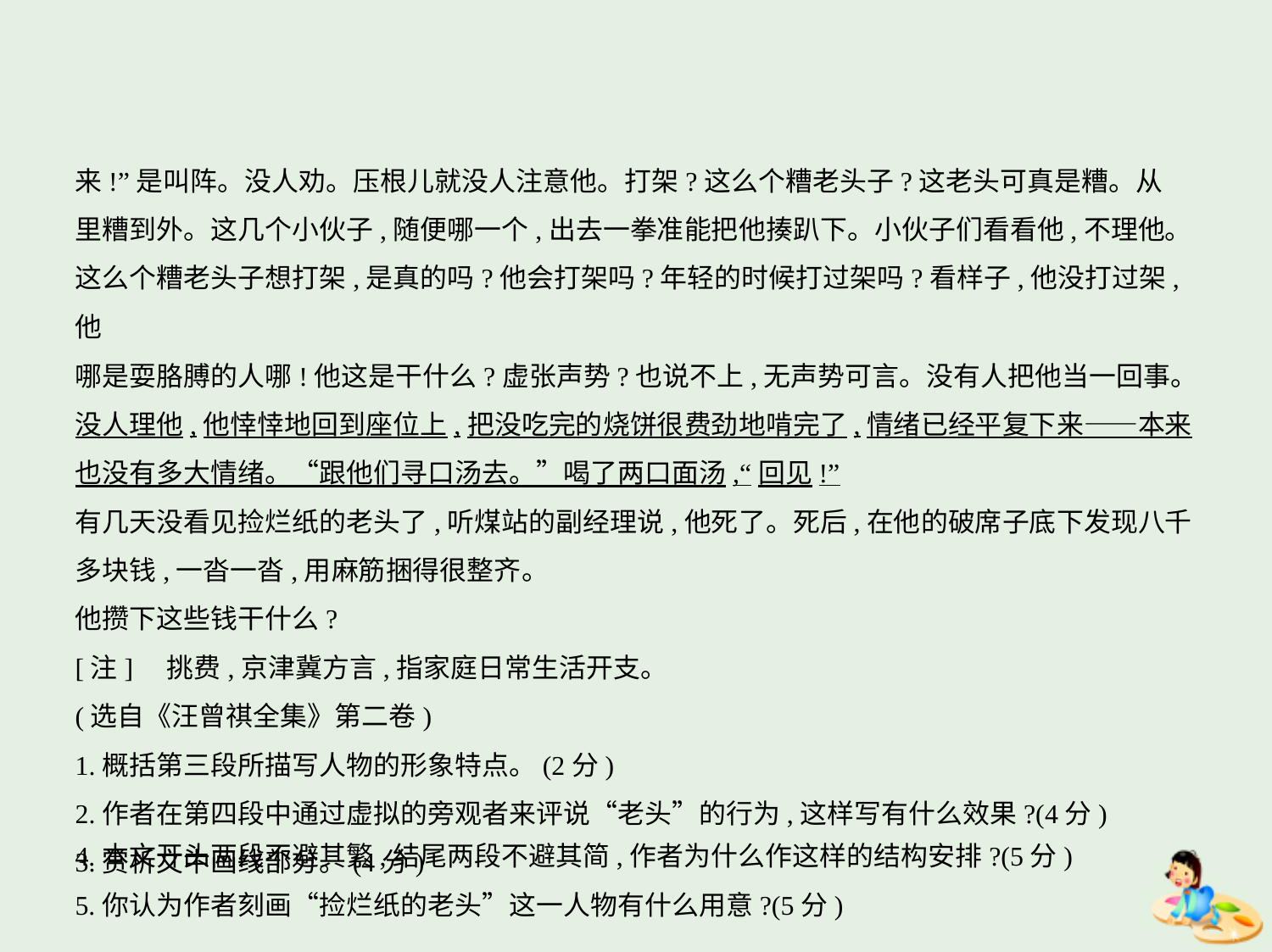

来!”是叫阵。没人劝。压根儿就没人注意他。打架?这么个糟老头子?这老头可真是糟。从
里糟到外。这几个小伙子,随便哪一个,出去一拳准能把他揍趴下。小伙子们看看他,不理他。
这么个糟老头子想打架,是真的吗?他会打架吗?年轻的时候打过架吗?看样子,他没打过架,他
哪是耍胳膊的人哪!他这是干什么?虚张声势?也说不上,无声势可言。没有人把他当一回事。
没人理他,他悻悻地回到座位上,把没吃完的烧饼很费劲地啃完了,情绪已经平复下来——本来
也没有多大情绪。“跟他们寻口汤去。”喝了两口面汤,“回见!”
有几天没看见捡烂纸的老头了,听煤站的副经理说,他死了。死后,在他的破席子底下发现八千
多块钱,一沓一沓,用麻筋捆得很整齐。
他攒下这些钱干什么?
[注]    挑费,京津冀方言,指家庭日常生活开支。
(选自《汪曾祺全集》第二卷)
1.概括第三段所描写人物的形象特点。(2分)
2.作者在第四段中通过虚拟的旁观者来评说“老头”的行为,这样写有什么效果?(4分)
3.赏析文中画线部分。(4分)
4.本文开头两段不避其繁,结尾两段不避其简,作者为什么作这样的结构安排?(5分)
5.你认为作者刻画“捡烂纸的老头”这一人物有什么用意?(5分)